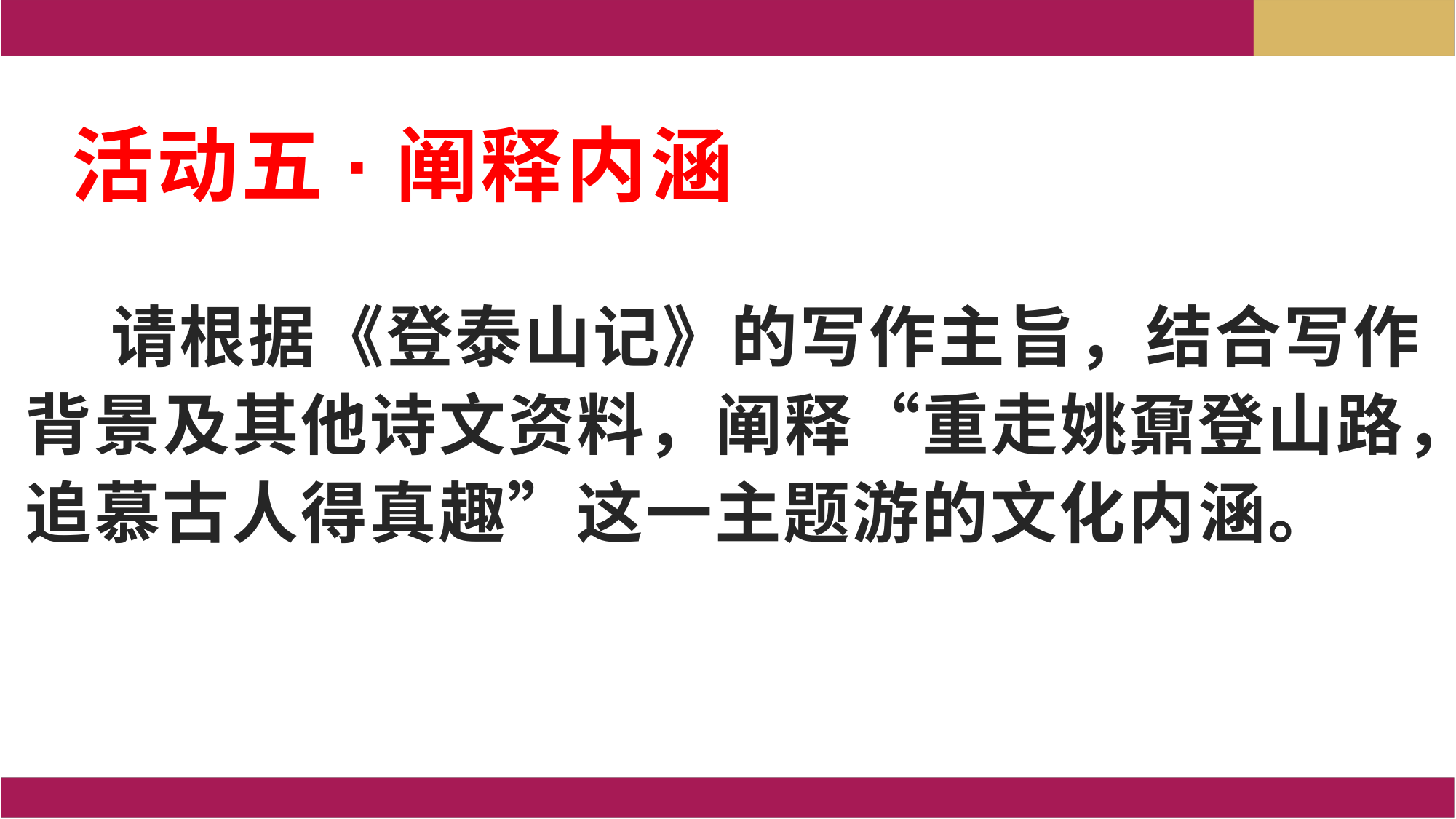

活动五·阐释内涵
    请根据《登泰山记》的写作主旨，结合写作背景及其他诗文资料，阐释“重走姚鼐登山路，追慕古人得真趣”这一主题游的文化内涵。